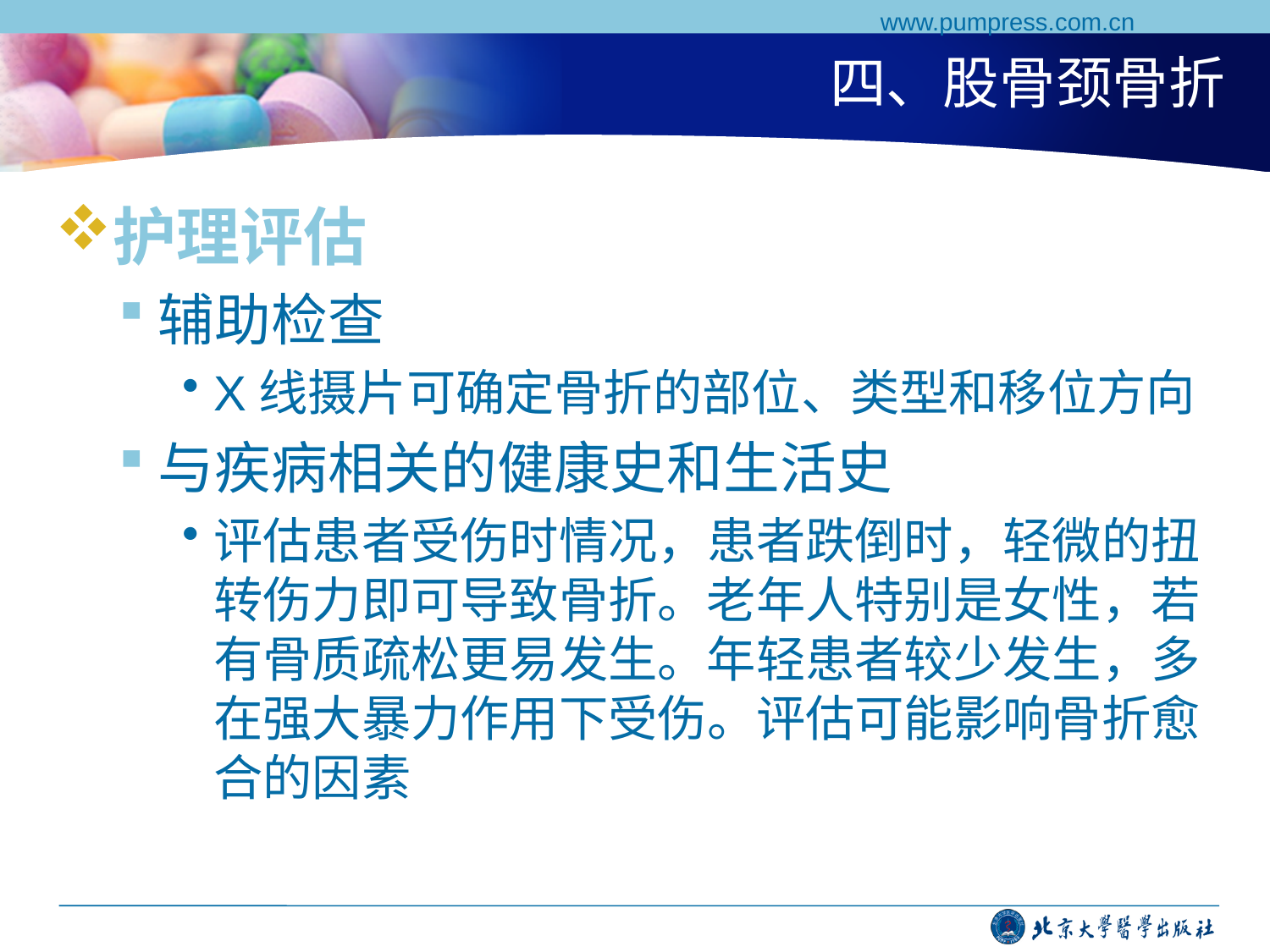

www.pumpress.com.cn
# 四、股骨颈骨折
护理评估
辅助检查
X线摄片可确定骨折的部位、类型和移位方向
与疾病相关的健康史和生活史
评估患者受伤时情况，患者跌倒时，轻微的扭转伤力即可导致骨折。老年人特别是女性，若有骨质疏松更易发生。年轻患者较少发生，多在强大暴力作用下受伤。评估可能影响骨折愈合的因素